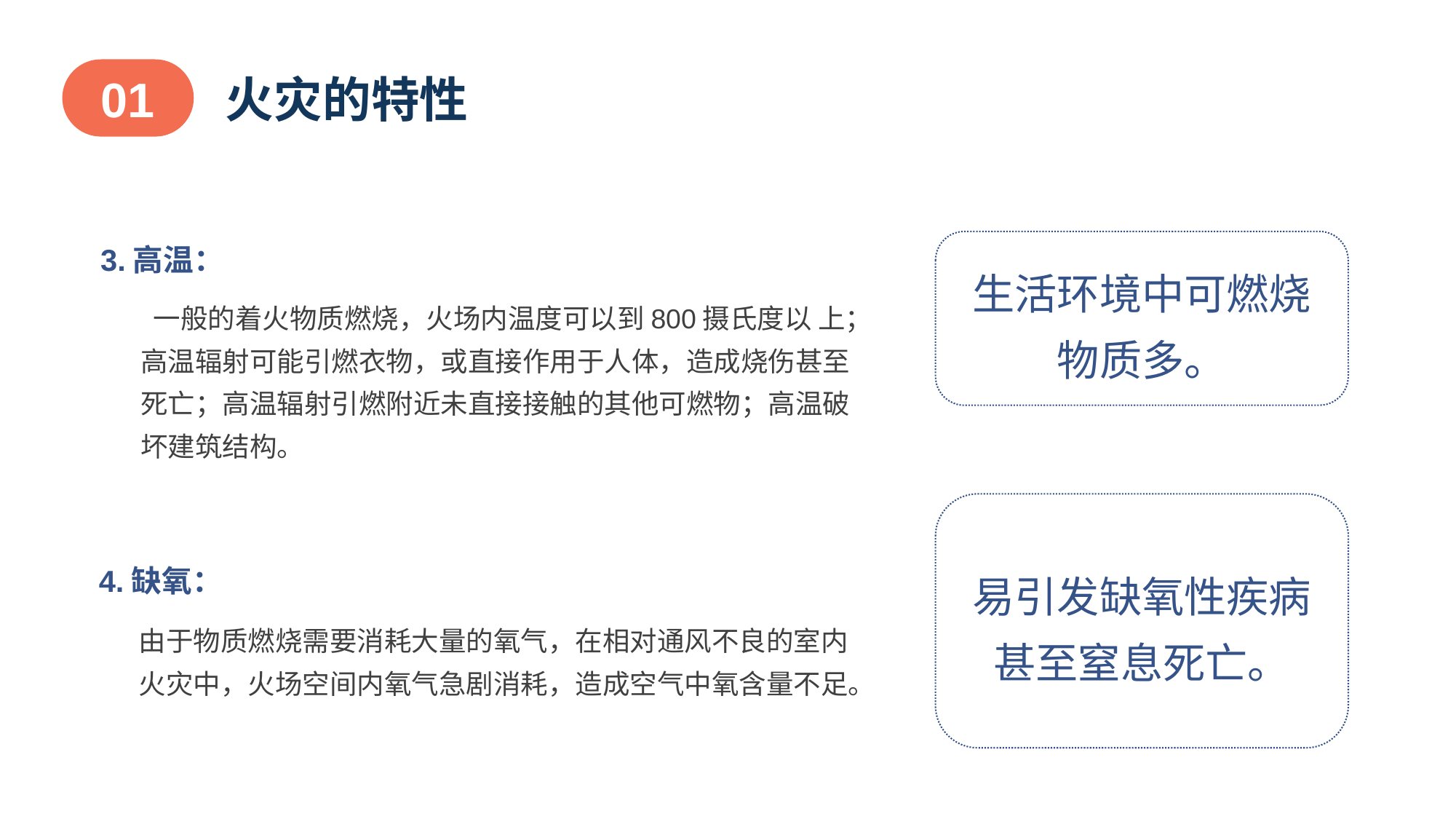

01
火灾的特性
 3.高温：
 一般的着火物质燃烧，火场内温度可以到800摄氏度以 上；高温辐射可能引燃衣物，或直接作用于人体，造成烧伤甚至死亡；高温辐射引燃附近未直接接触的其他可燃物；高温破坏建筑结构。
生活环境中可燃烧物质多。
易引发缺氧性疾病甚至窒息死亡。
 4.缺氧：
由于物质燃烧需要消耗大量的氧气，在相对通风不良的室内火灾中，火场空间内氧气急剧消耗，造成空气中氧含量不足。